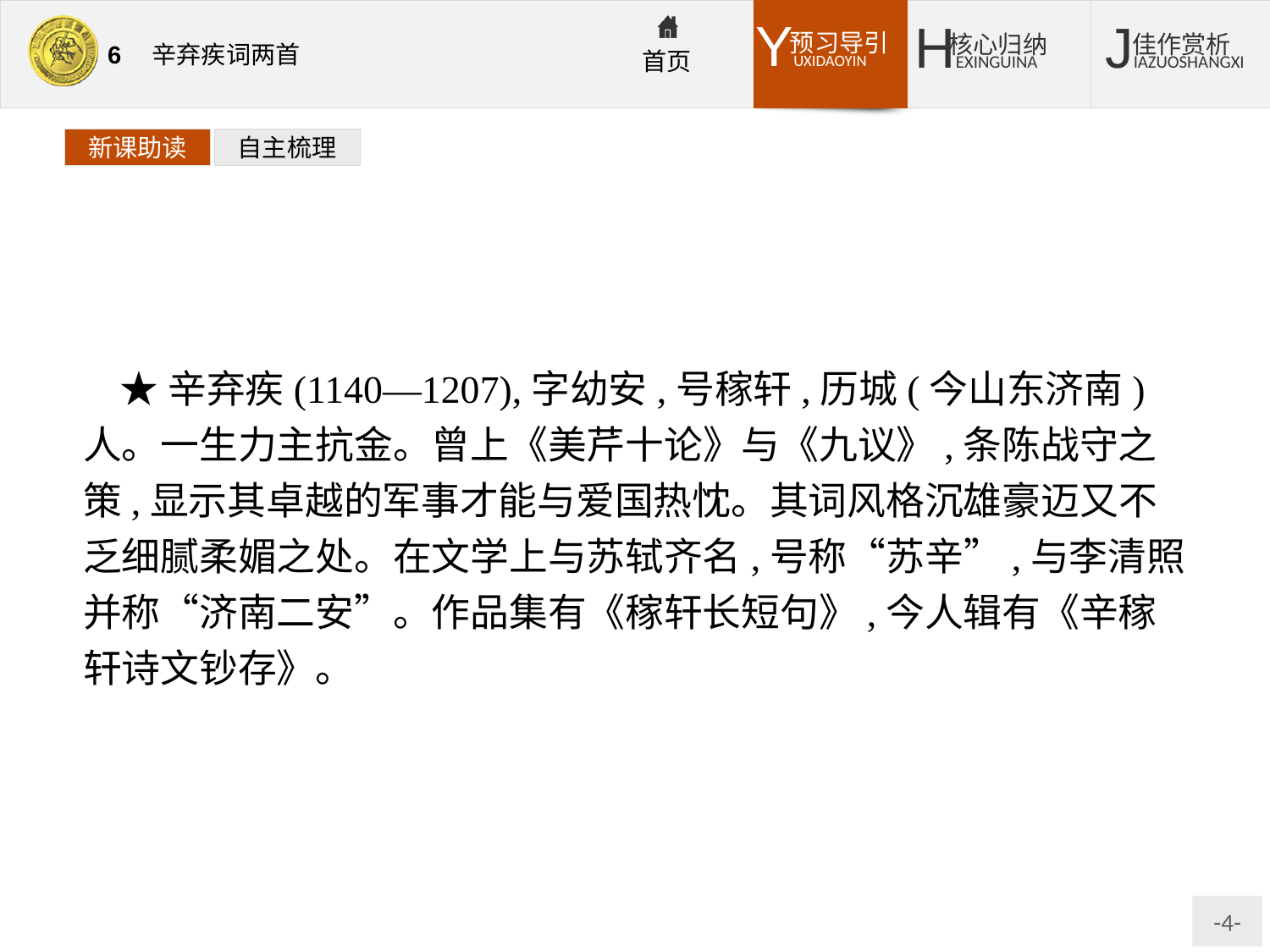

新课助读
自主梳理
★辛弃疾(1140—1207),字幼安,号稼轩,历城(今山东济南)人。一生力主抗金。曾上《美芹十论》与《九议》,条陈战守之策,显示其卓越的军事才能与爱国热忱。其词风格沉雄豪迈又不乏细腻柔媚之处。在文学上与苏轼齐名,号称“苏辛”,与李清照并称“济南二安”。作品集有《稼轩长短句》,今人辑有《辛稼轩诗文钞存》。